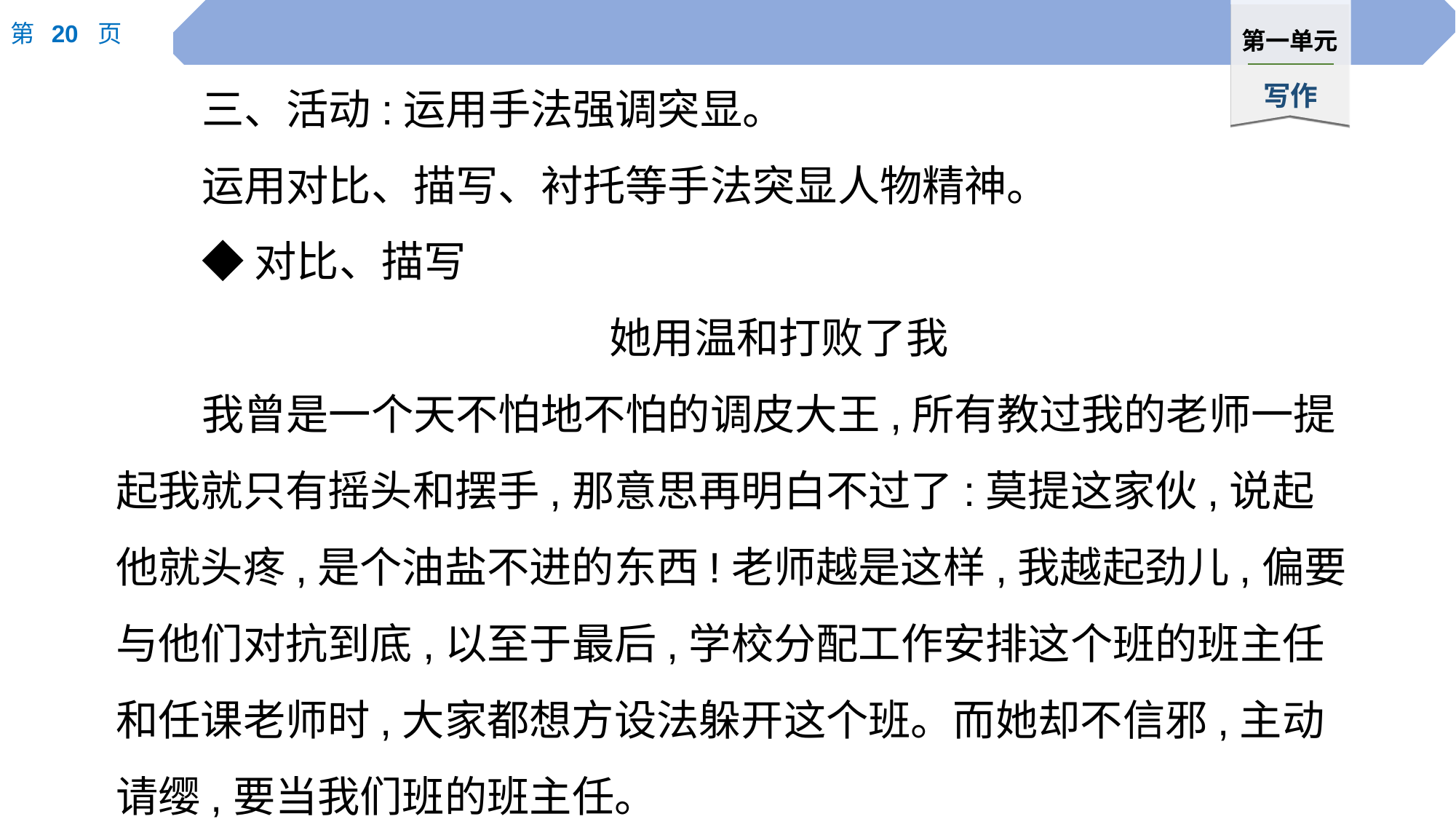

三、活动:运用手法强调突显。
运用对比、描写、衬托等手法突显人物精神。
◆对比、描写
她用温和打败了我
我曾是一个天不怕地不怕的调皮大王,所有教过我的老师一提起我就只有摇头和摆手,那意思再明白不过了:莫提这家伙,说起他就头疼,是个油盐不进的东西!老师越是这样,我越起劲儿,偏要与他们对抗到底,以至于最后,学校分配工作安排这个班的班主任和任课老师时,大家都想方设法躲开这个班。而她却不信邪,主动请缨,要当我们班的班主任。